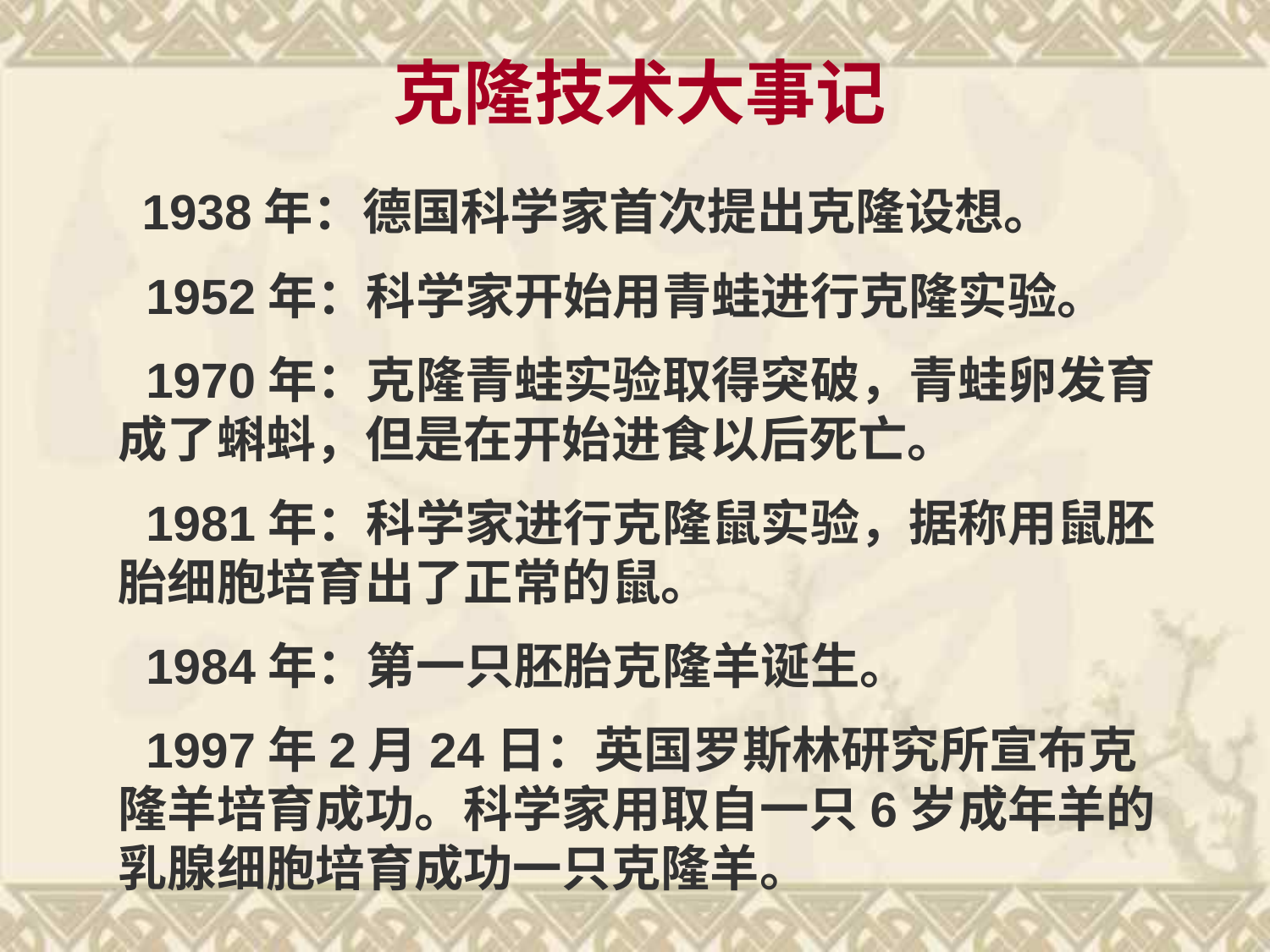

克隆技术大事记
  1938年：德国科学家首次提出克隆设想。
  1952年：科学家开始用青蛙进行克隆实验。
  1970年：克隆青蛙实验取得突破，青蛙卵发育成了蝌蚪，但是在开始进食以后死亡。
  1981年：科学家进行克隆鼠实验，据称用鼠胚胎细胞培育出了正常的鼠。
  1984年：第一只胚胎克隆羊诞生。
  1997年2月24日：英国罗斯林研究所宣布克隆羊培育成功。科学家用取自一只6岁成年羊的乳腺细胞培育成功一只克隆羊。